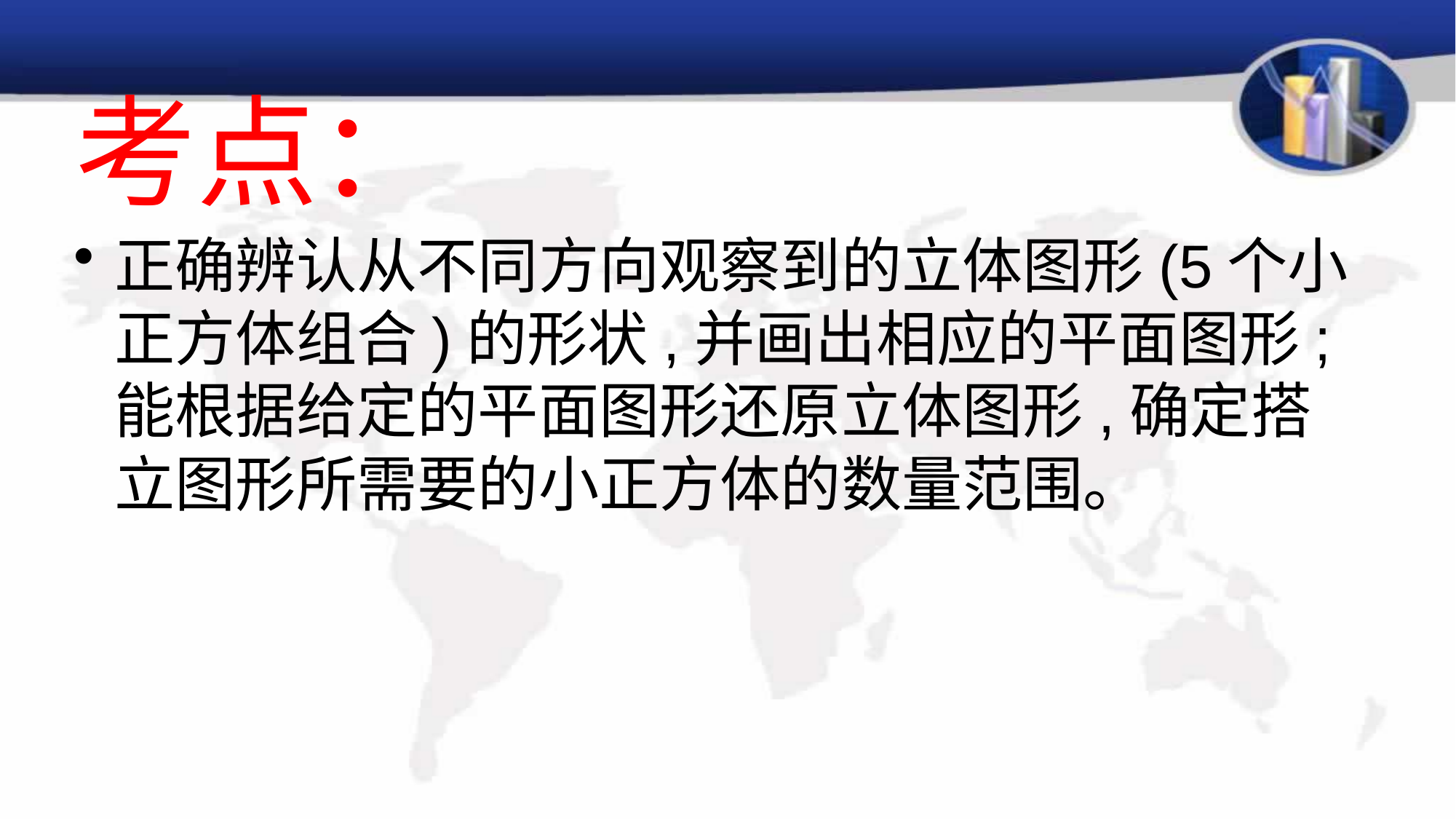

# 考点：
正确辨认从不同方向观察到的立体图形(5个小正方体组合)的形状,并画出相应的平面图形;能根据给定的平面图形还原立体图形,确定搭立图形所需要的小正方体的数量范围。